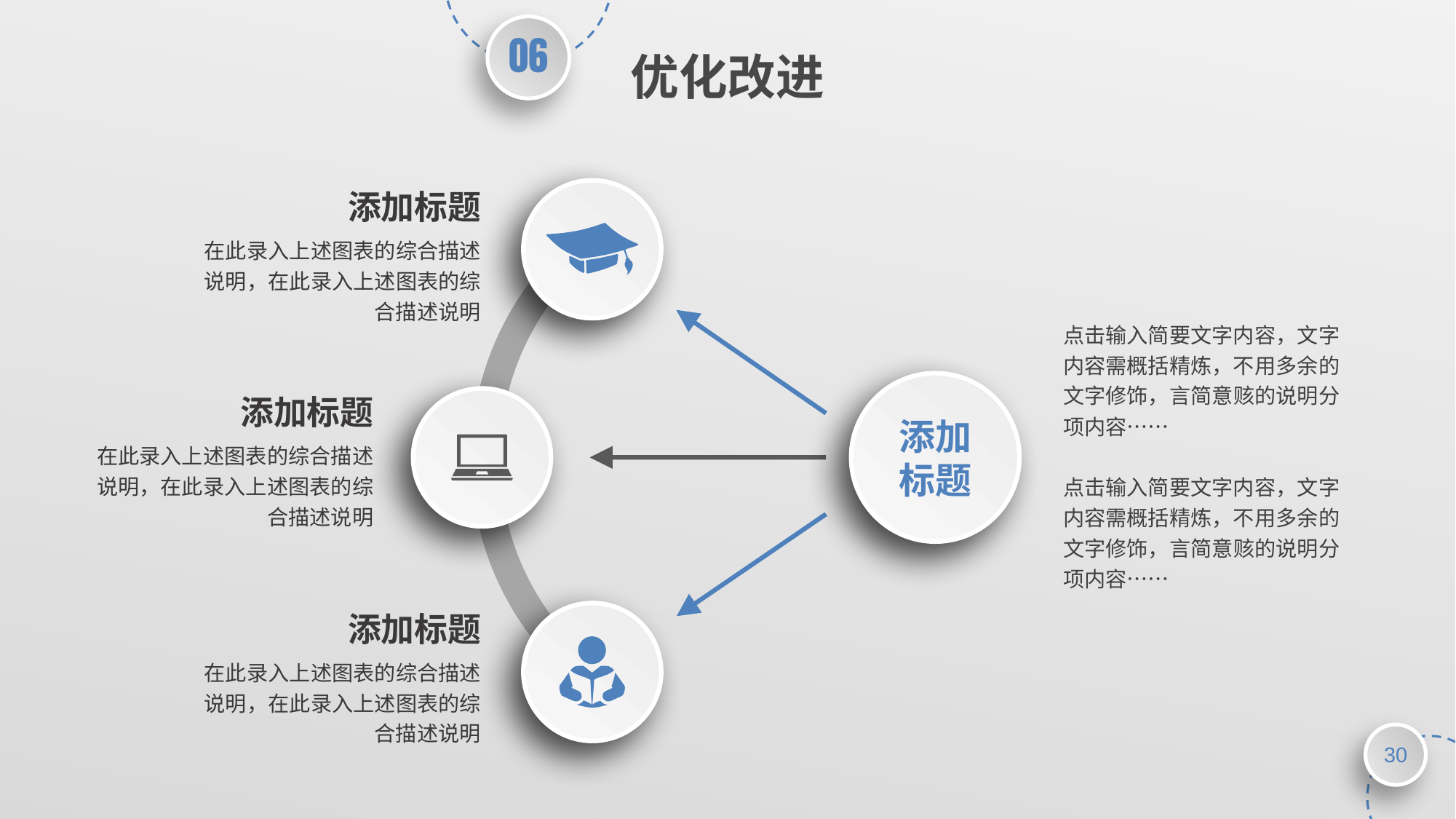

优化改进
添加标题

在此录入上述图表的综合描述说明，在此录入上述图表的综合描述说明

点击输入简要文字内容，文字内容需概括精炼，不用多余的文字修饰，言简意赅的说明分项内容……

点击输入简要文字内容，文字内容需概括精炼，不用多余的文字修饰，言简意赅的说明分项内容……

添加
标题
添加标题

在此录入上述图表的综合描述说明，在此录入上述图表的综合描述说明

添加标题

在此录入上述图表的综合描述说明，在此录入上述图表的综合描述说明